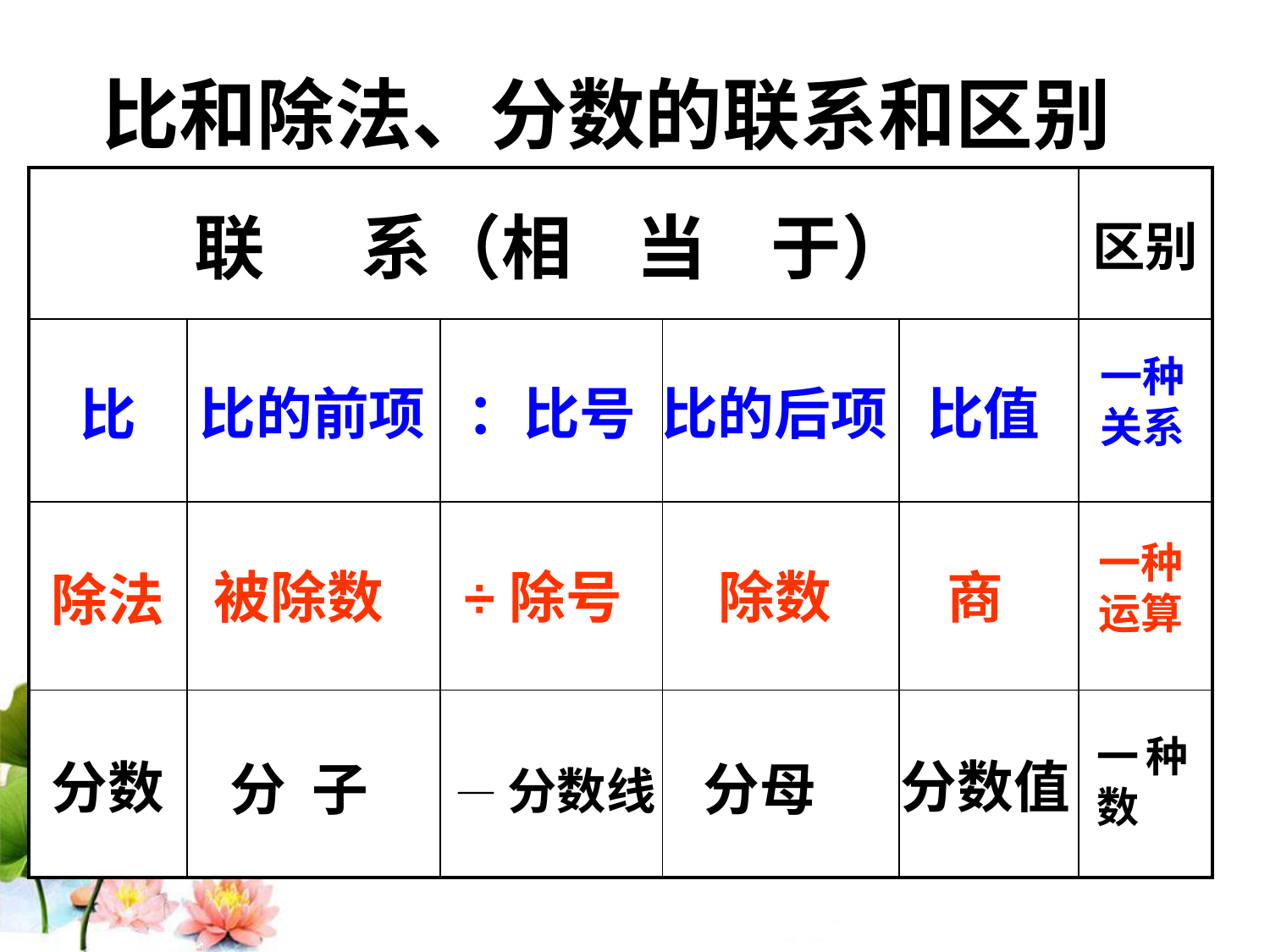

比和除法、分数的联系和区别
| 联 系（相 当 于） |  |  |  |  | 区别 |
| --- | --- | --- | --- | --- | --- |
| 比 |  |  |  |  |  |
| 除法 |  |  |  |  |  |
| 分数 |  |  |  |  |  |
一种关系
比的前项
：比号
比的后项
比值
一种运算
除数
被除数
÷除号
商
一种数
分数值
分  子
分母
—分数线